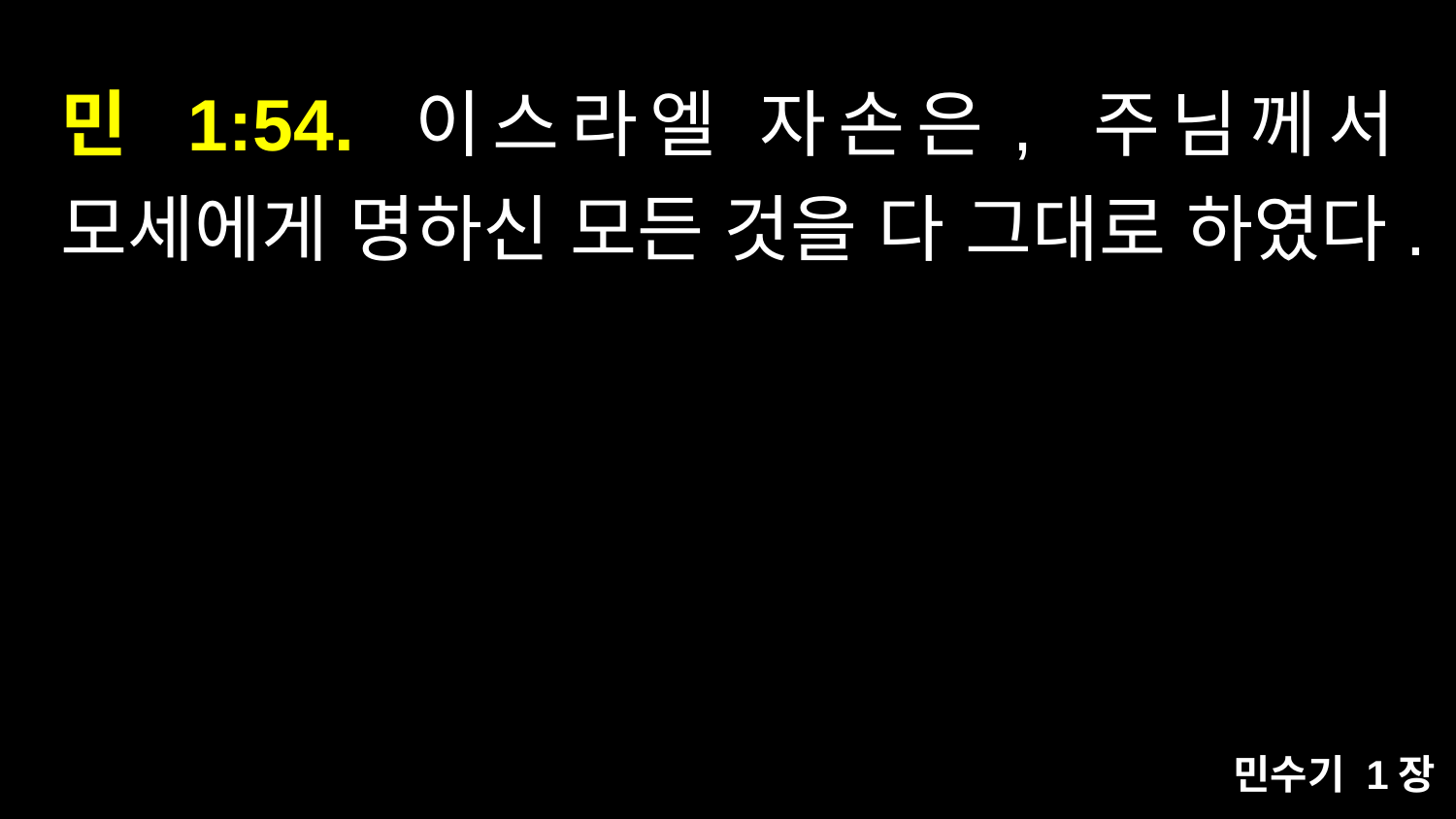

# 민 1:54. 이스라엘 자손은, 주님께서 모세에게 명하신 모든 것을 다 그대로 하였다.
민수기 1장